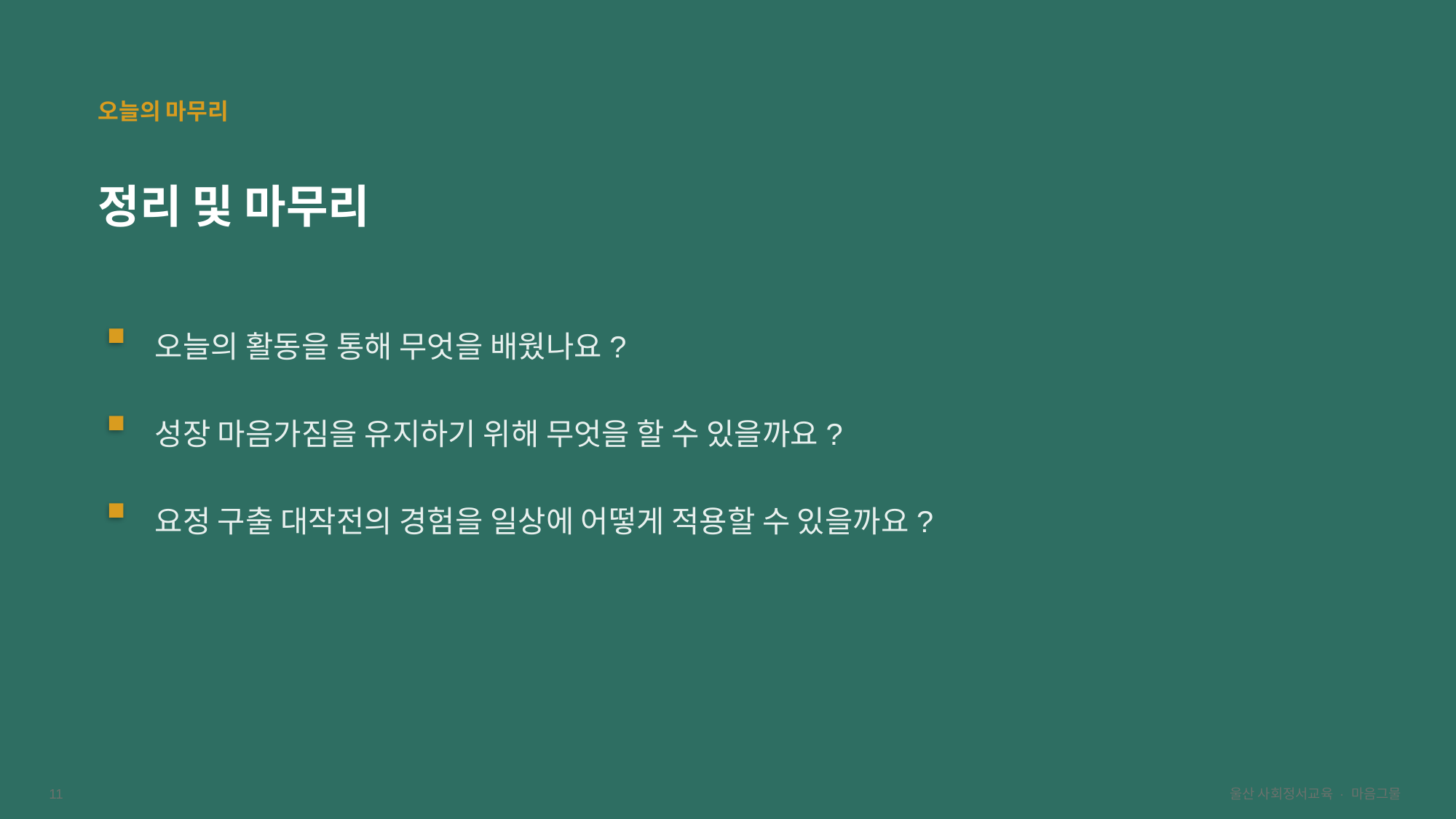

오늘의 마무리
정리 및 마무리
오늘의 활동을 통해 무엇을 배웠나요?

성장 마음가짐을 유지하기 위해 무엇을 할 수 있을까요?

요정 구출 대작전의 경험을 일상에 어떻게 적용할 수 있을까요?

11
울산 사회정서교육 · 마음그물